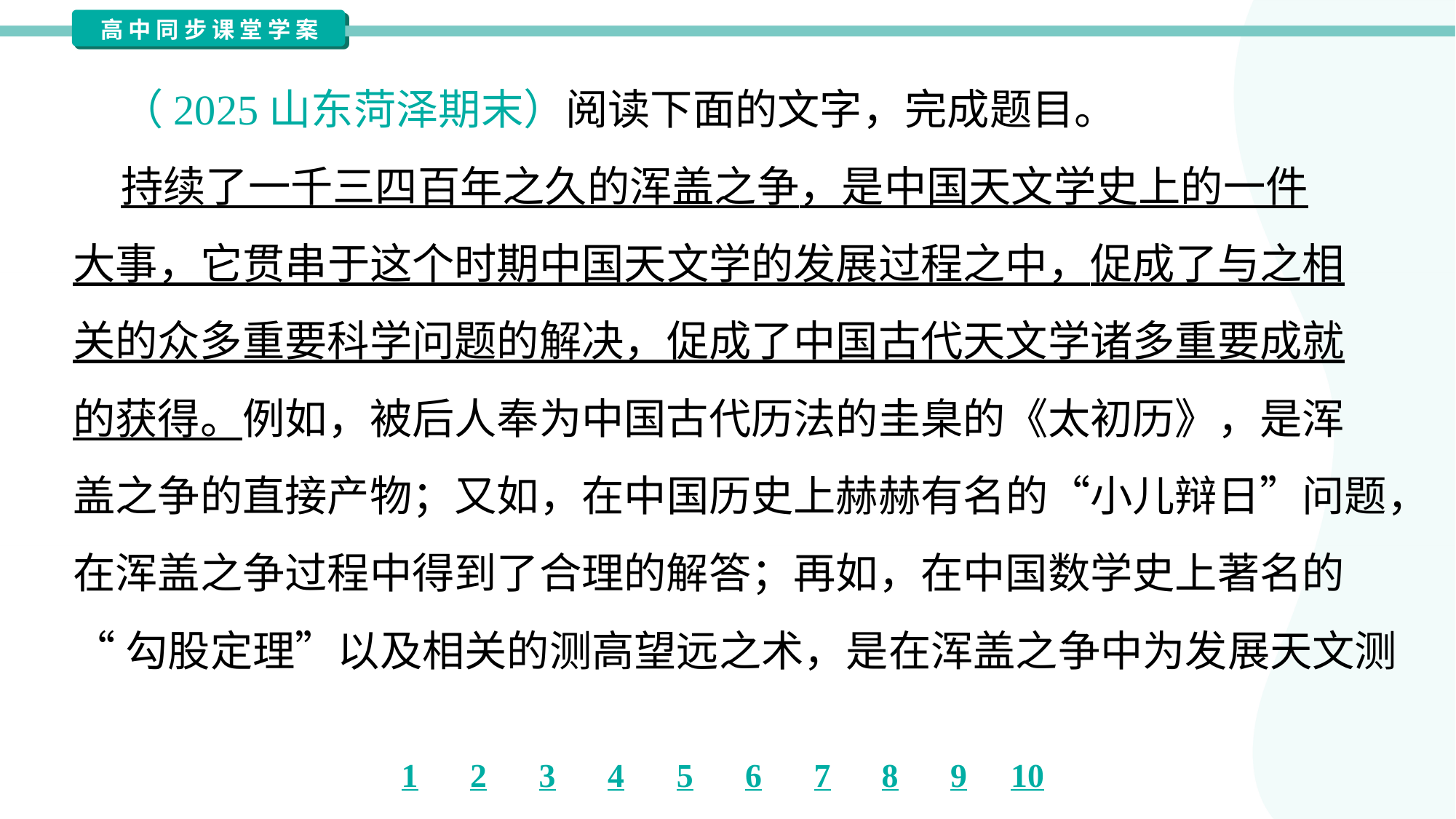

（2025山东菏泽期末）阅读下面的文字，完成题目。
    持续了一千三四百年之久的浑盖之争，是中国天文学史上的一件
大事，它贯串于这个时期中国天文学的发展过程之中，促成了与之相
关的众多重要科学问题的解决，促成了中国古代天文学诸多重要成就
的获得。例如，被后人奉为中国古代历法的圭臬的《太初历》，是浑
盖之争的直接产物；又如，在中国历史上赫赫有名的“小儿辩日”问题，
在浑盖之争过程中得到了合理的解答；再如，在中国数学史上著名的
“勾股定理”以及相关的测高望远之术，是在浑盖之争中为发展天文测